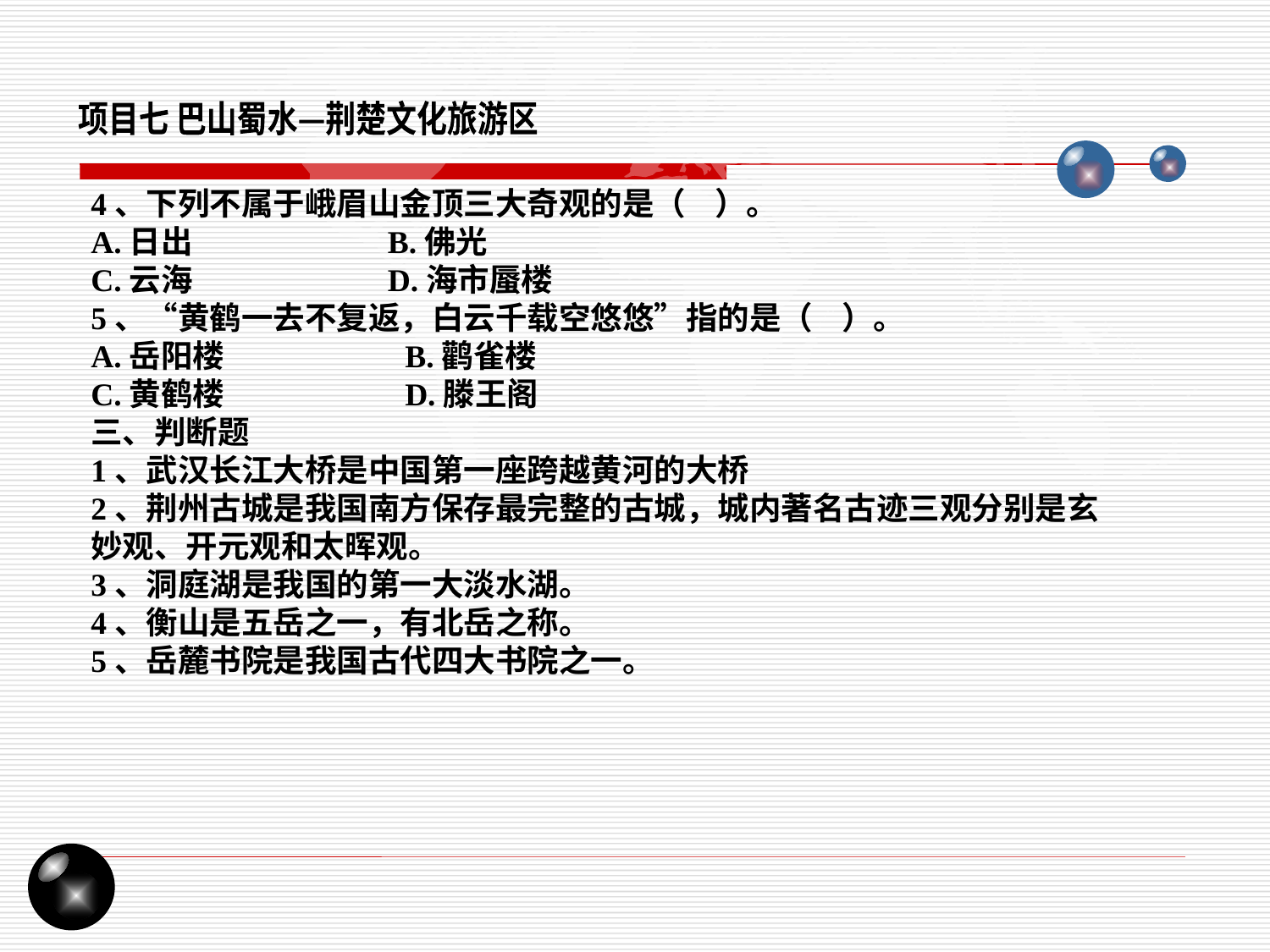

项目七 巴山蜀水—荆楚文化旅游区
4、下列不属于峨眉山金顶三大奇观的是（    ）。
A.日出                          B.佛光
C.云海                          D.海市蜃楼
5、“黄鹤一去不复返，白云千载空悠悠”指的是（    ）。
A.岳阳楼                        B.鹳雀楼
C.黄鹤楼                        D.滕王阁
三、判断题
1、武汉长江大桥是中国第一座跨越黄河的大桥
2、荆州古城是我国南方保存最完整的古城，城内著名古迹三观分别是玄妙观、开元观和太晖观。
3、洞庭湖是我国的第一大淡水湖。
4、衡山是五岳之一，有北岳之称。
5、岳麓书院是我国古代四大书院之一。